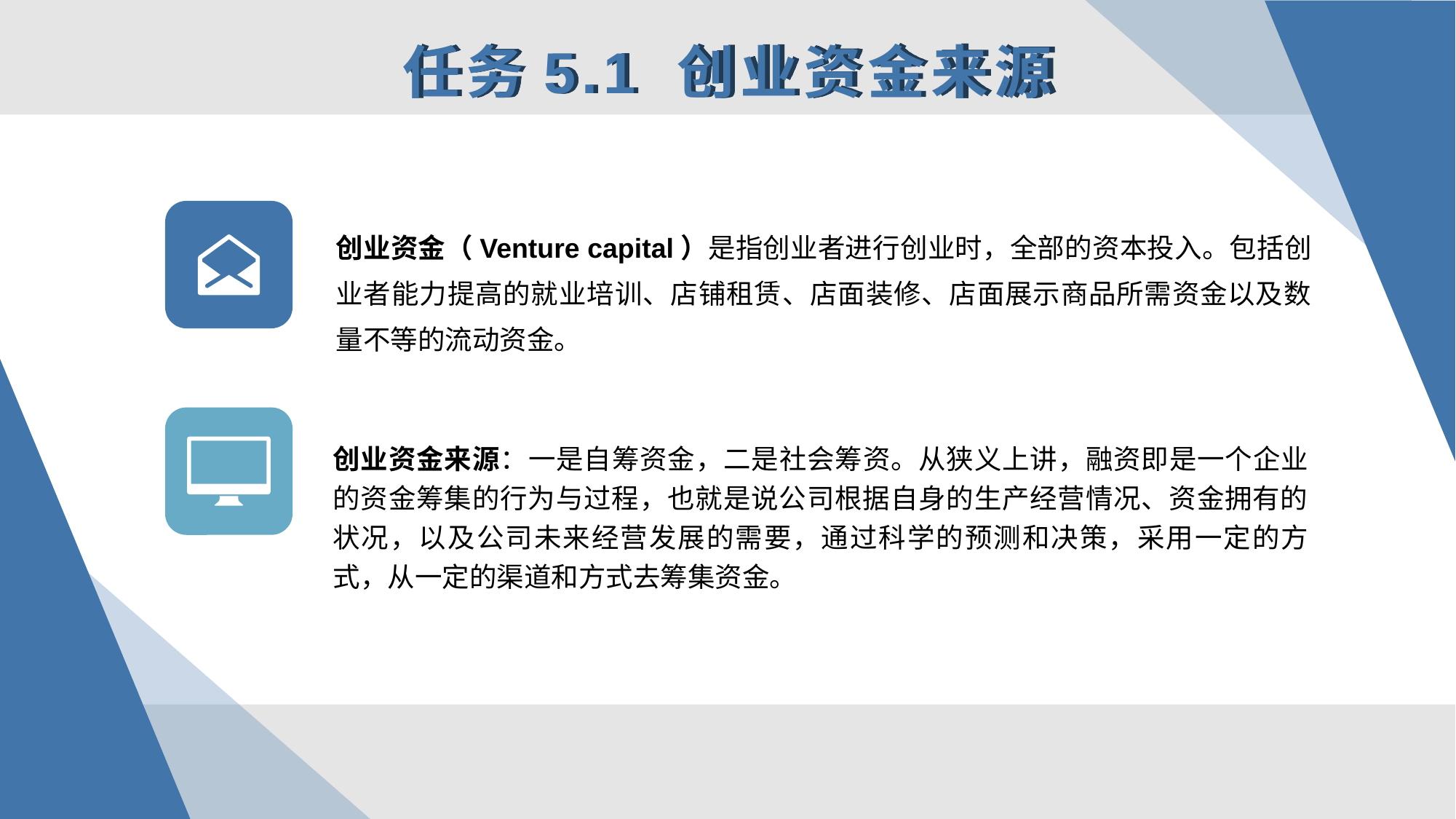

任务5.1 创业资金来源
创业资金（Venture capital）是指创业者进行创业时，全部的资本投入。包括创业者能力提高的就业培训、店铺租赁、店面装修、店面展示商品所需资金以及数量不等的流动资金。

创业资金来源：一是自筹资金，二是社会筹资。从狭义上讲，融资即是一个企业的资金筹集的行为与过程，也就是说公司根据自身的生产经营情况、资金拥有的状况，以及公司未来经营发展的需要，通过科学的预测和决策，采用一定的方式，从一定的渠道和方式去筹集资金。